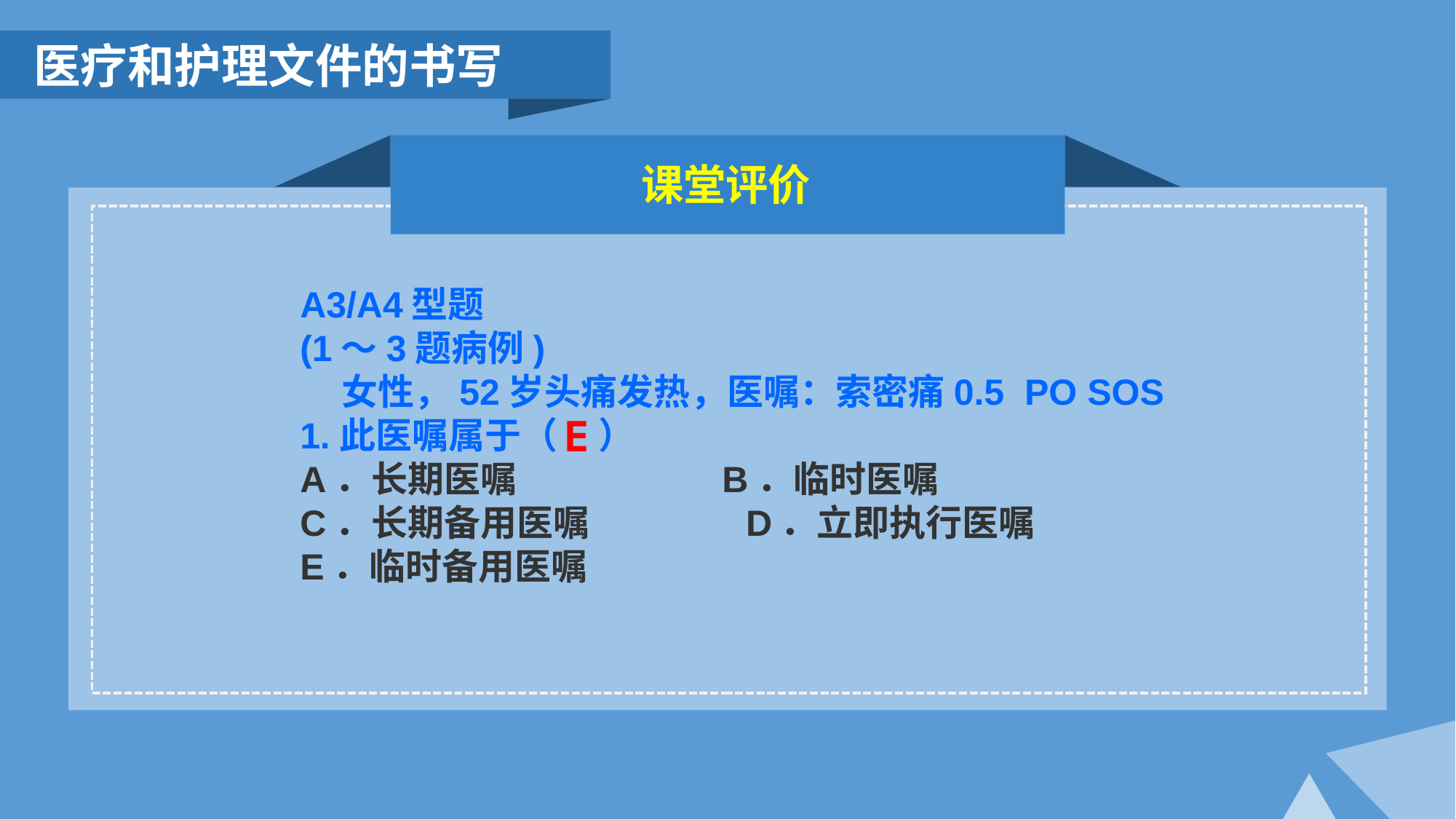

医疗和护理文件的书写

课堂评价

A3/A4型题
(1～3题病例)
    女性，52岁头痛发热，医嘱：索密痛0.5  PO SOS
1.此医嘱属于（     ）
A．长期医嘱                        B．临时医嘱
C．长期备用医嘱                  D．立即执行医嘱
E．临时备用医嘱

E